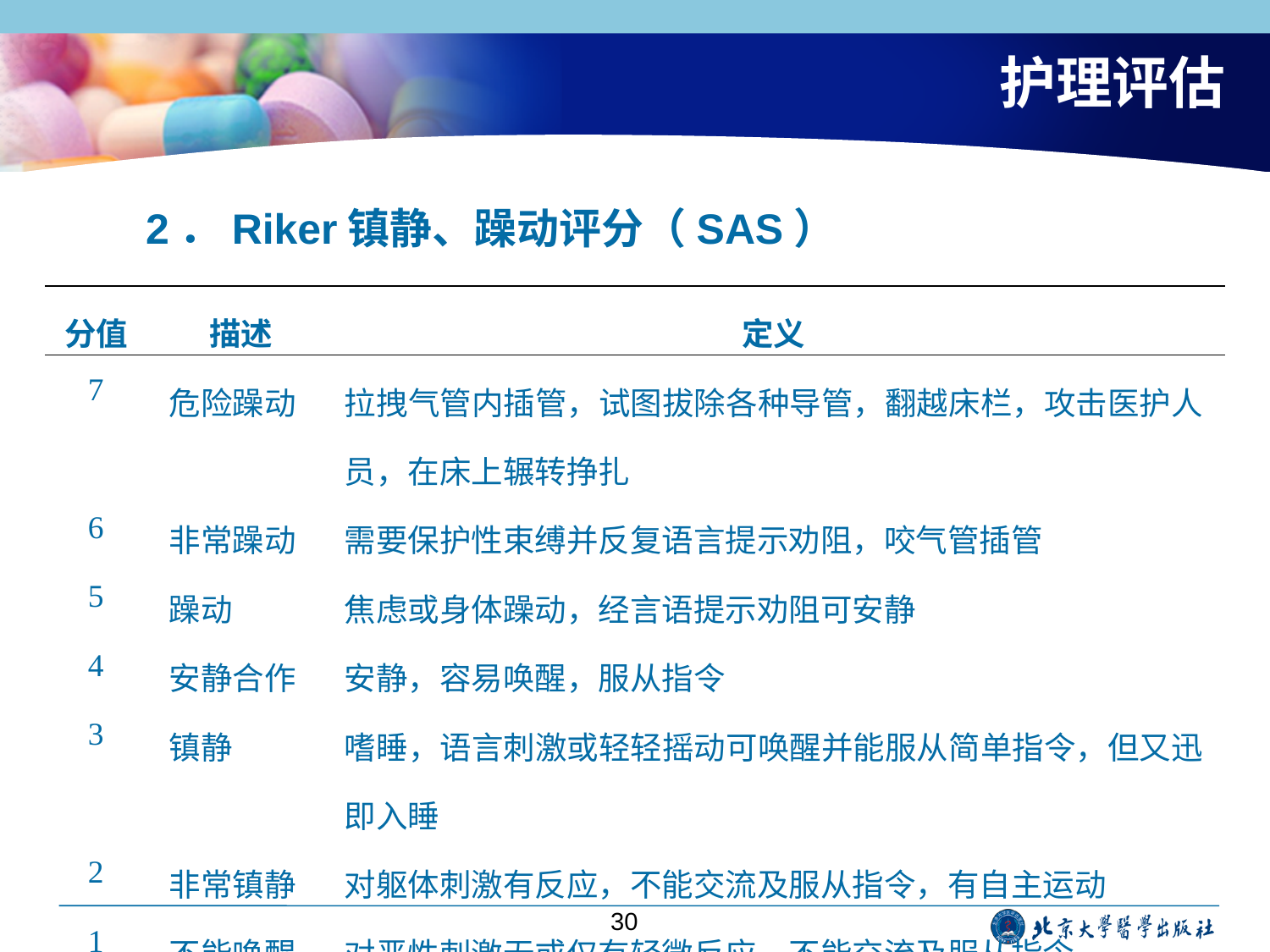

# 护理评估

2．Riker镇静、躁动评分（SAS）
| 分值 | 描述 | 定义 |
| --- | --- | --- |
| 7 | 危险躁动 | 拉拽气管内插管，试图拔除各种导管，翻越床栏，攻击医护人员，在床上辗转挣扎 |
| 6 | 非常躁动 | 需要保护性束缚并反复语言提示劝阻，咬气管插管 |
| 5 | 躁动 | 焦虑或身体躁动，经言语提示劝阻可安静 |
| 4 | 安静合作 | 安静，容易唤醒，服从指令 |
| 3 | 镇静 | 嗜睡，语言刺激或轻轻摇动可唤醒并能服从简单指令，但又迅即入睡 |
| 2 | 非常镇静 | 对躯体刺激有反应，不能交流及服从指令，有自主运动 |
| 1 | 不能唤醒 | 对恶性刺激无或仅有轻微反应，不能交流及服从指令 |
30